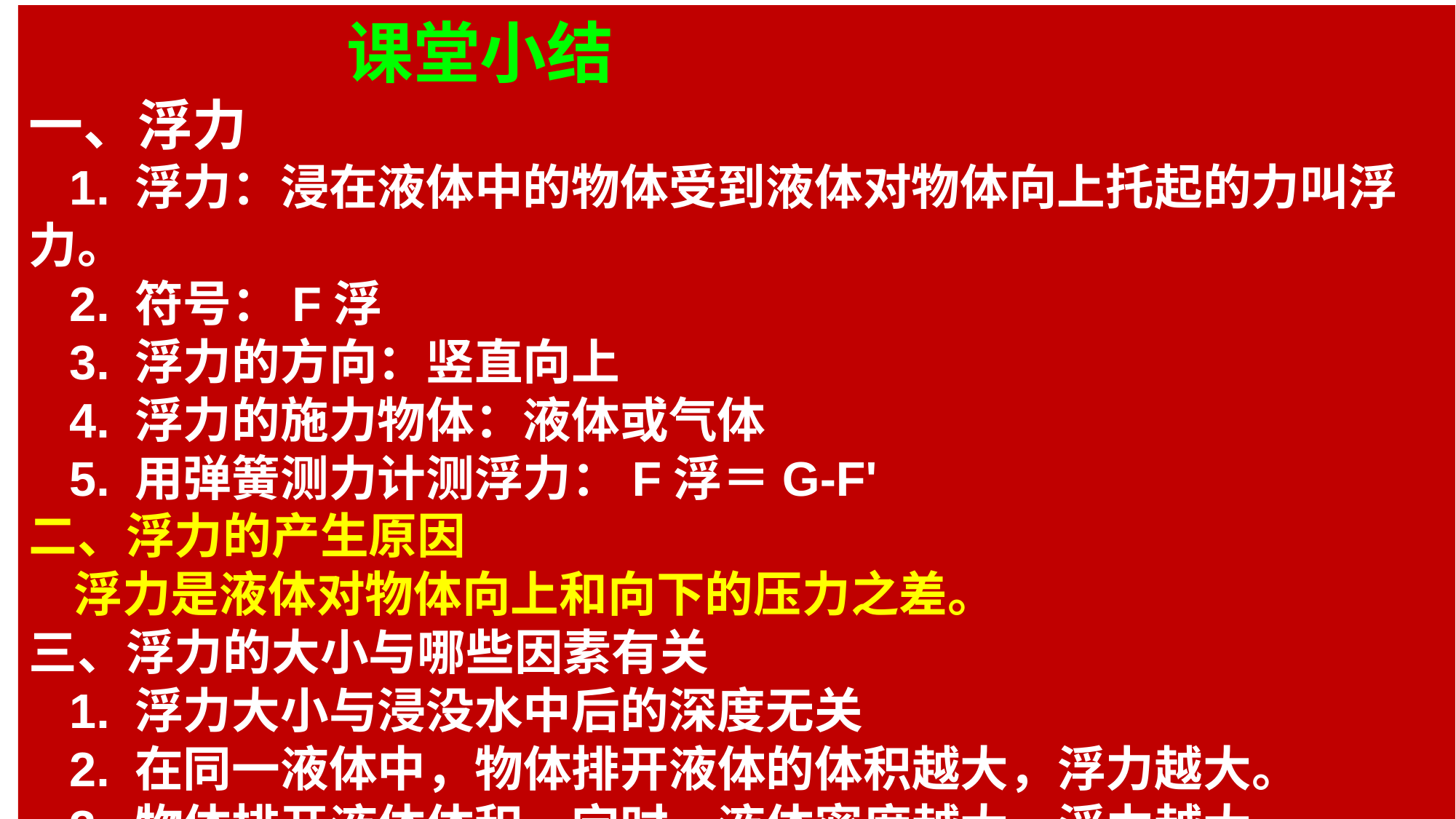

课堂小结
一、浮力
   1. 浮力：浸在液体中的物体受到液体对物体向上托起的力叫浮力。
   2. 符号：F浮
   3. 浮力的方向：竖直向上
   4. 浮力的施力物体：液体或气体
   5. 用弹簧测力计测浮力：F浮＝G-F'
二、浮力的产生原因
   浮力是液体对物体向上和向下的压力之差。
三、浮力的大小与哪些因素有关
   1. 浮力大小与浸没水中后的深度无关
   2. 在同一液体中，物体排开液体的体积越大，浮力越大。
   3. 物体排开液体体积一定时，液体密度越大，浮力越大。